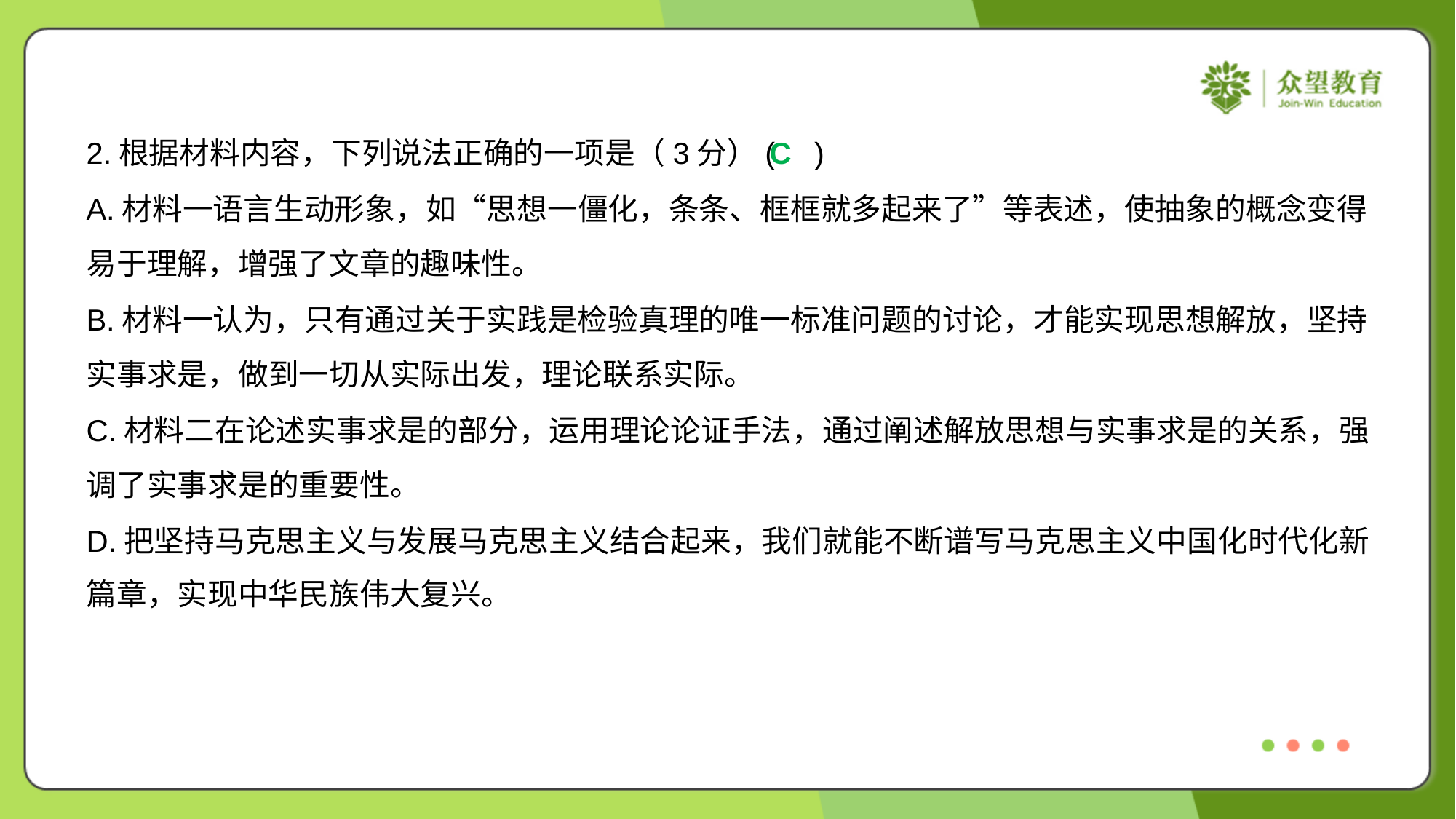

2.根据材料内容，下列说法正确的一项是（3分）(     )
C
A.材料一语言生动形象，如“思想一僵化，条条、框框就多起来了”等表述，使抽象的概念变得
易于理解，增强了文章的趣味性。
B.材料一认为，只有通过关于实践是检验真理的唯一标准问题的讨论，才能实现思想解放，坚持
实事求是，做到一切从实际出发，理论联系实际。
C.材料二在论述实事求是的部分，运用理论论证手法，通过阐述解放思想与实事求是的关系，强
调了实事求是的重要性。
D.把坚持马克思主义与发展马克思主义结合起来，我们就能不断谱写马克思主义中国化时代化新
篇章，实现中华民族伟大复兴。